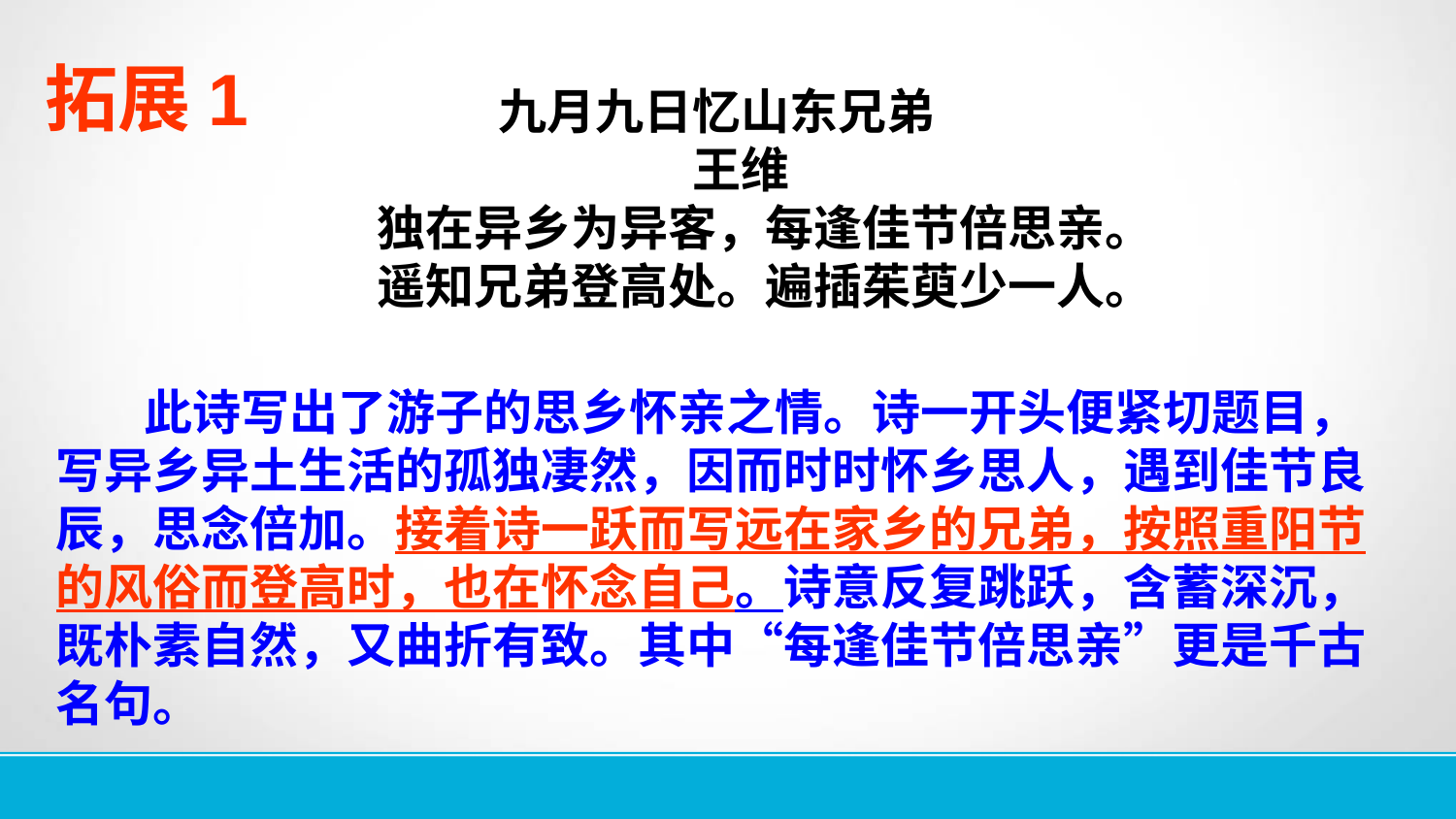

拓展1
九月九日忆山东兄弟
　王维
　　独在异乡为异客，每逢佳节倍思亲。
　　遥知兄弟登高处。遍插茱萸少一人。

       此诗写出了游子的思乡怀亲之情。诗一开头便紧切题目，写异乡异土生活的孤独凄然，因而时时怀乡思人，遇到佳节良辰，思念倍加。接着诗一跃而写远在家乡的兄弟，按照重阳节的风俗而登高时，也在怀念自己。诗意反复跳跃，含蓄深沉，既朴素自然，又曲折有致。其中“每逢佳节倍思亲”更是千古名句。